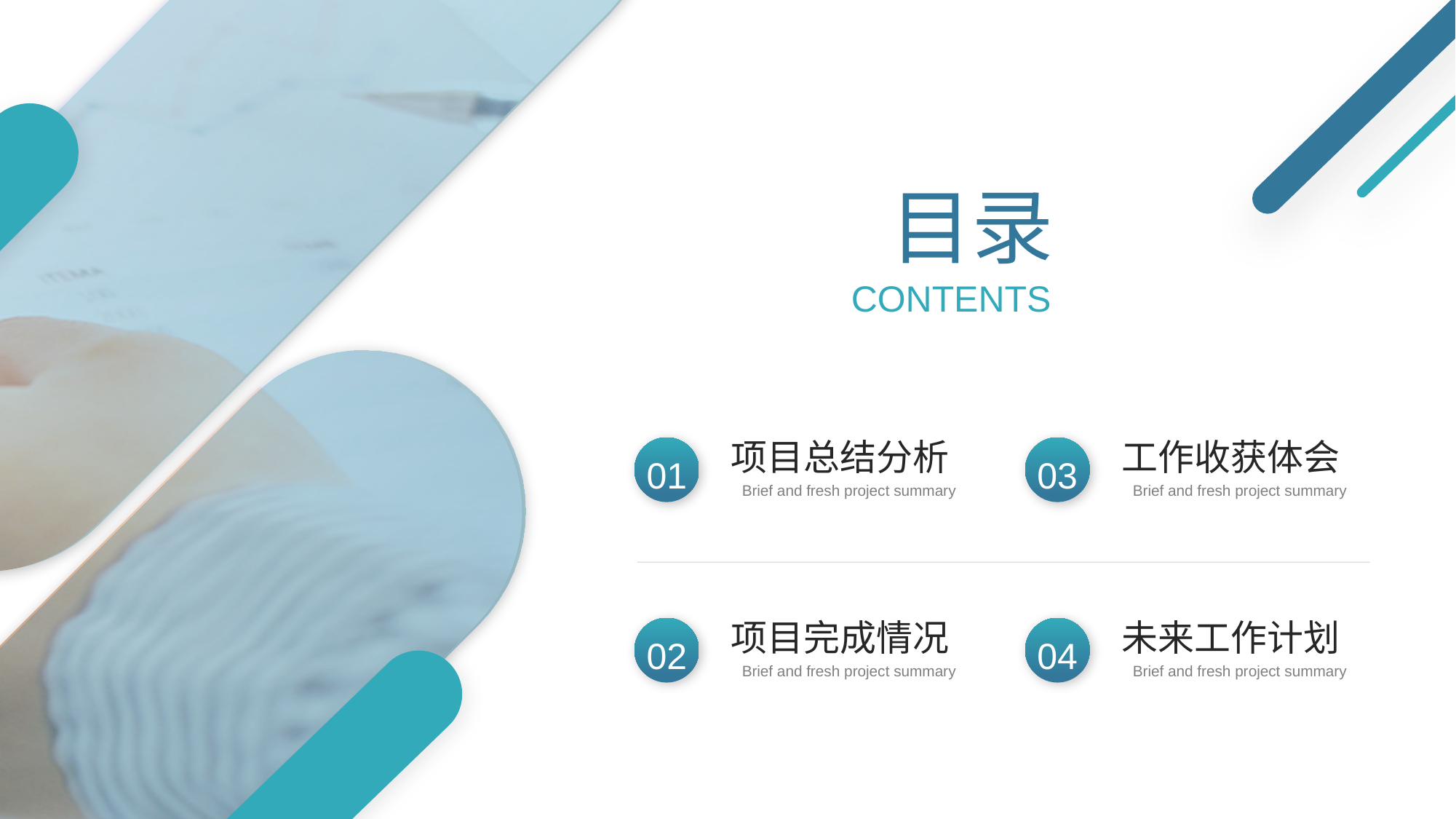

目录
CONTENTS
项目总结分析
Brief and fresh project summary
01
工作收获体会
Brief and fresh project summary
03

项目完成情况
Brief and fresh project summary
02
未来工作计划
Brief and fresh project summary
04